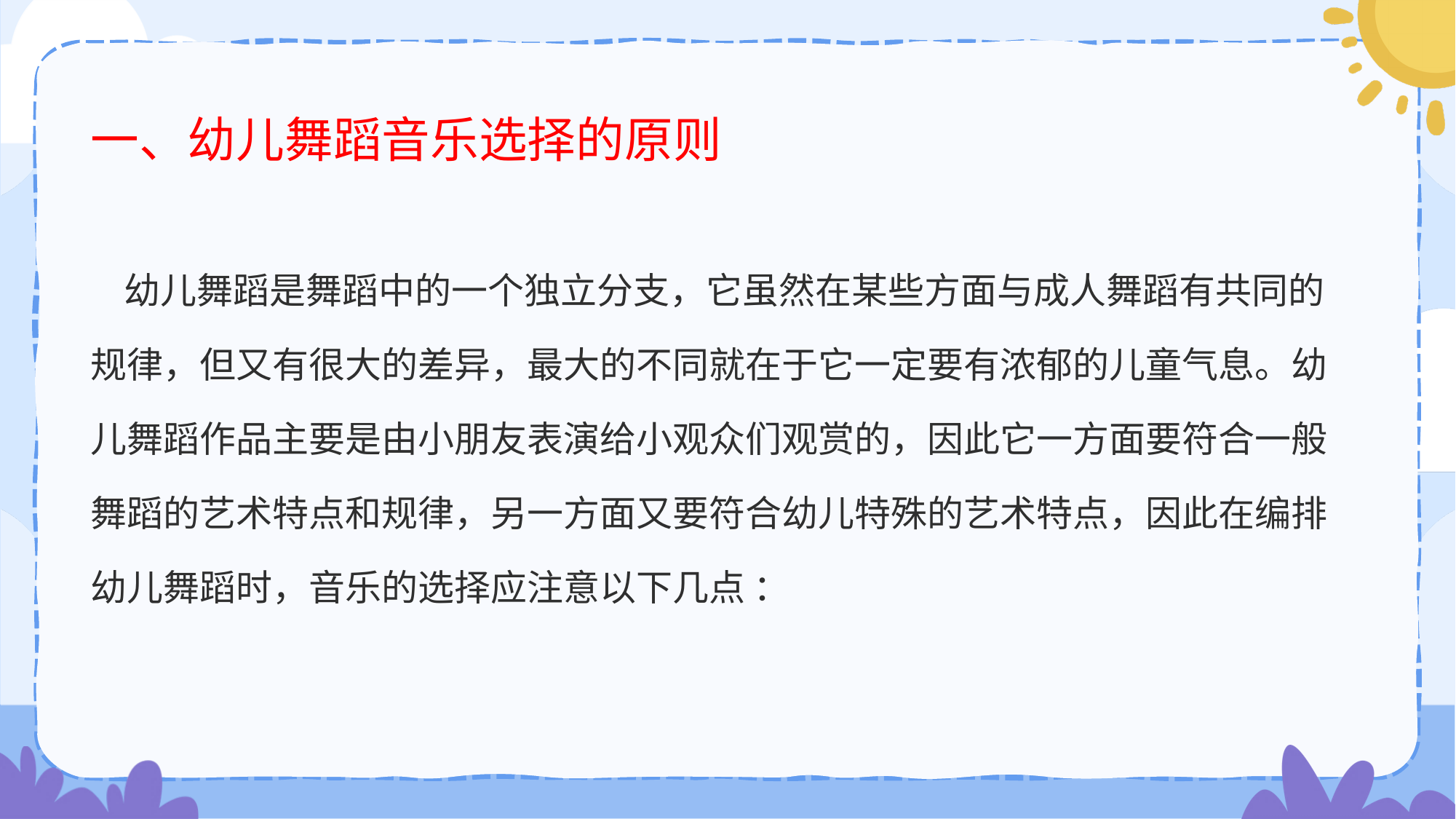

# 一、幼儿舞蹈音乐选择的原则
   幼儿舞蹈是舞蹈中的一个独立分支，它虽然在某些方面与成人舞蹈有共同的规律，但又有很大的差异，最大的不同就在于它一定要有浓郁的儿童气息。幼儿舞蹈作品主要是由小朋友表演给小观众们观赏的，因此它一方面要符合一般舞蹈的艺术特点和规律，另一方面又要符合幼儿特殊的艺术特点，因此在编排幼儿舞蹈时，音乐的选择应注意以下几点 ：